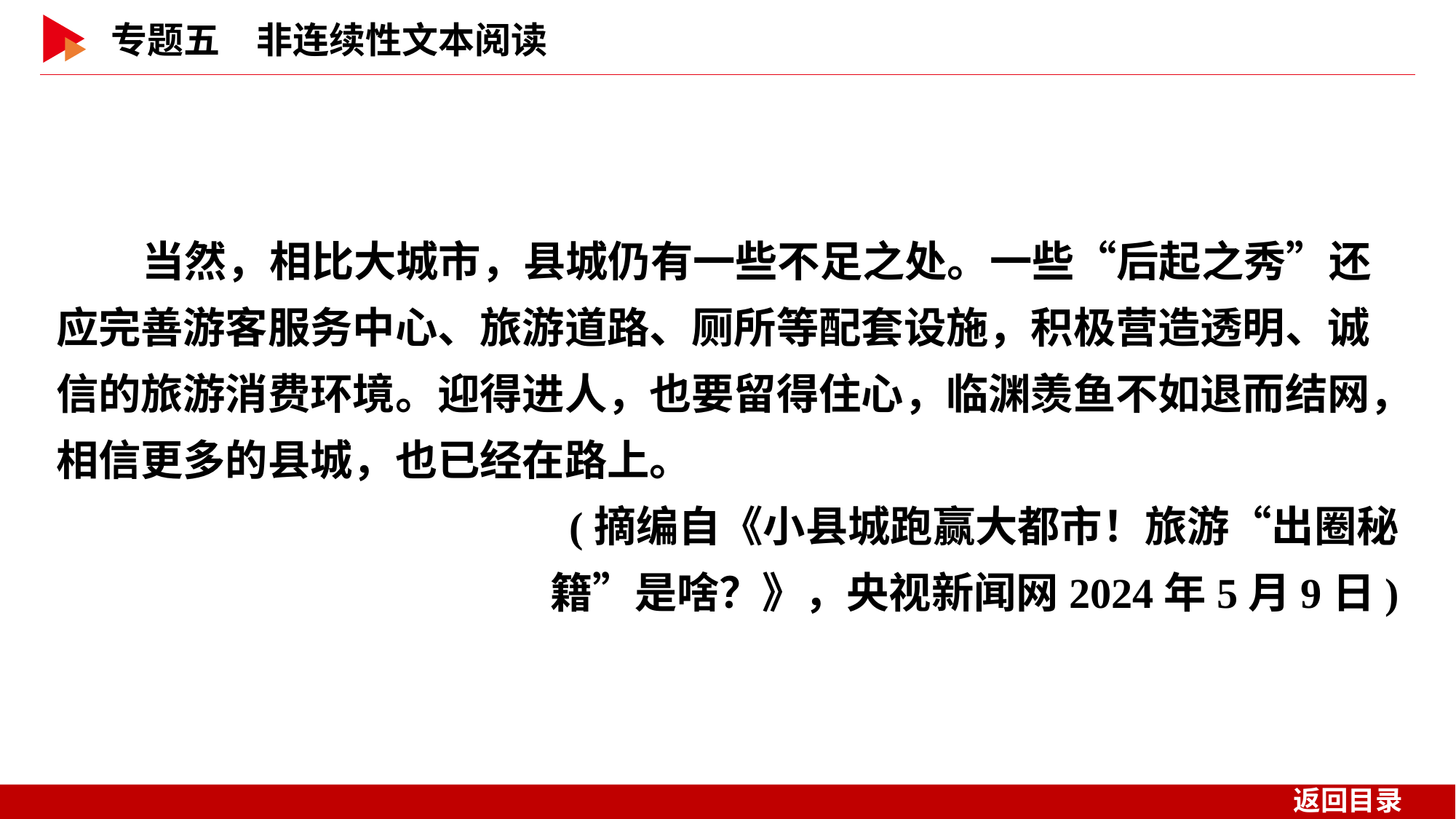

当然，相比大城市，县城仍有一些不足之处。一些“后起之秀”还应完善游客服务中心、旅游道路、厕所等配套设施，积极营造透明、诚信的旅游消费环境。迎得进人，也要留得住心，临渊羡鱼不如退而结网，相信更多的县城，也已经在路上。
(摘编自《小县城跑赢大都市！旅游“出圈秘
籍”是啥？》，央视新闻网2024年5月9日)